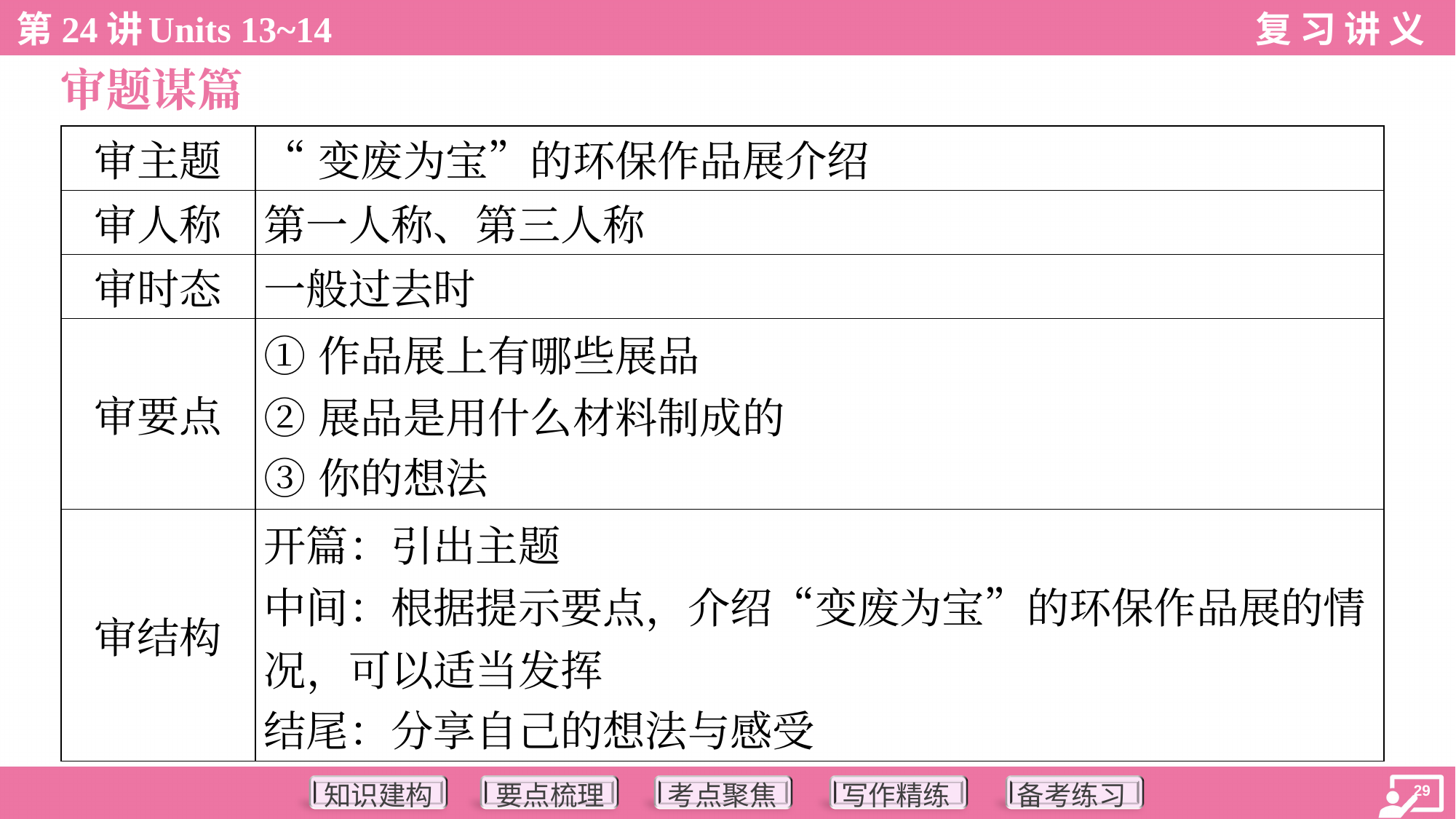

审题谋篇
| 审主题 | “变废为宝”的环保作品展介绍 |
| --- | --- |
| 审人称 | 第一人称、第三人称 |
| 审时态 | 一般过去时 |
| 审要点 | ①作品展上有哪些展品 ②展品是用什么材料制成的 ③你的想法 |
| 审结构 | 开篇：引出主题 中间：根据提示要点，介绍“变废为宝”的环保作品展的情 况，可以适当发挥 结尾：分享自己的想法与感受 |